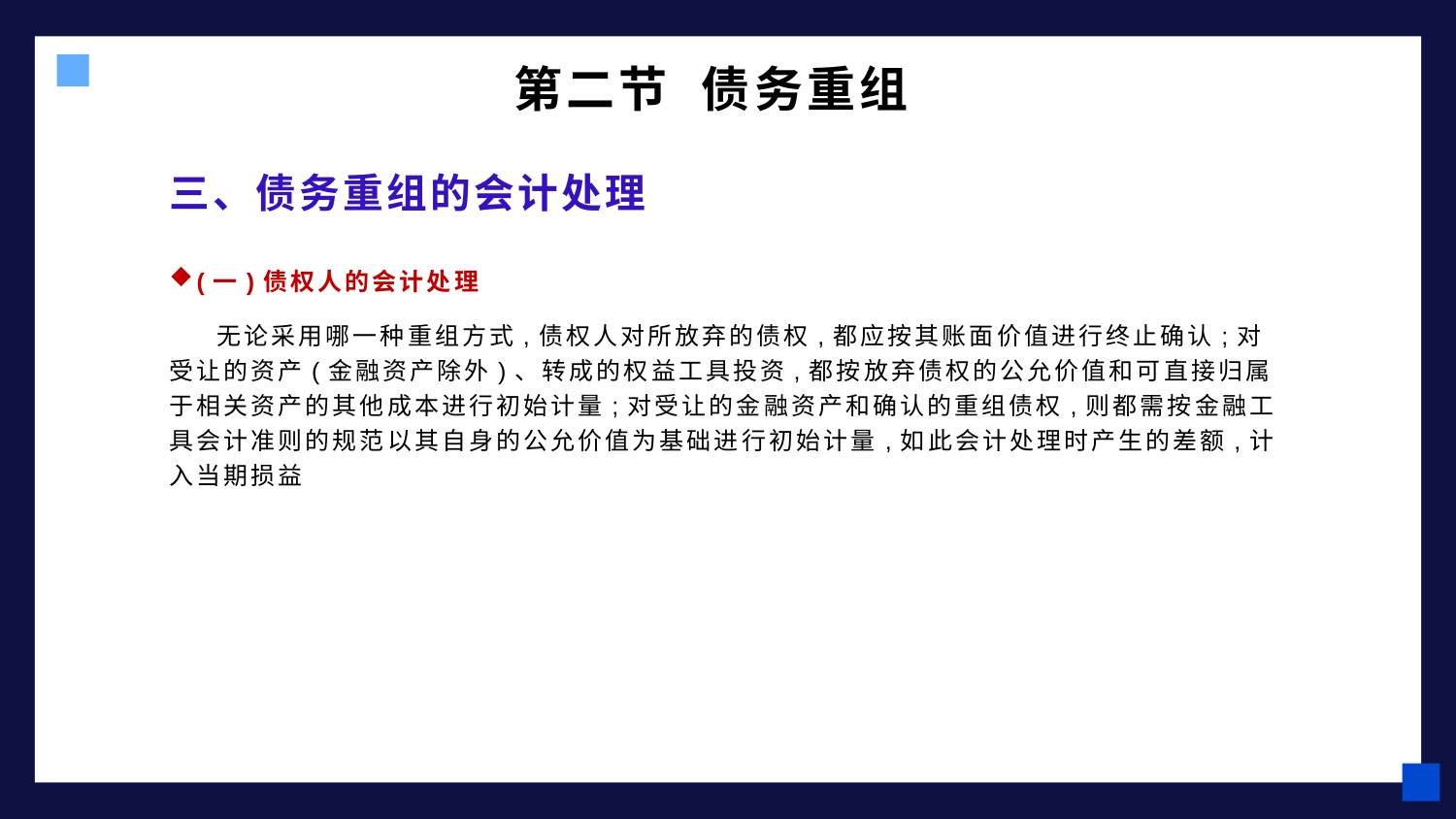

第二节  债务重组
# 三、债务重组的会计处理
(一)债权人的会计处理
     无论采用哪一种重组方式,债权人对所放弃的债权,都应按其账面价值进行终止确认;对受让的资产(金融资产除外)、转成的权益工具投资,都按放弃债权的公允价值和可直接归属于相关资产的其他成本进行初始计量;对受让的金融资产和确认的重组债权,则都需按金融工具会计准则的规范以其自身的公允价值为基础进行初始计量,如此会计处理时产生的差额,计入当期损益